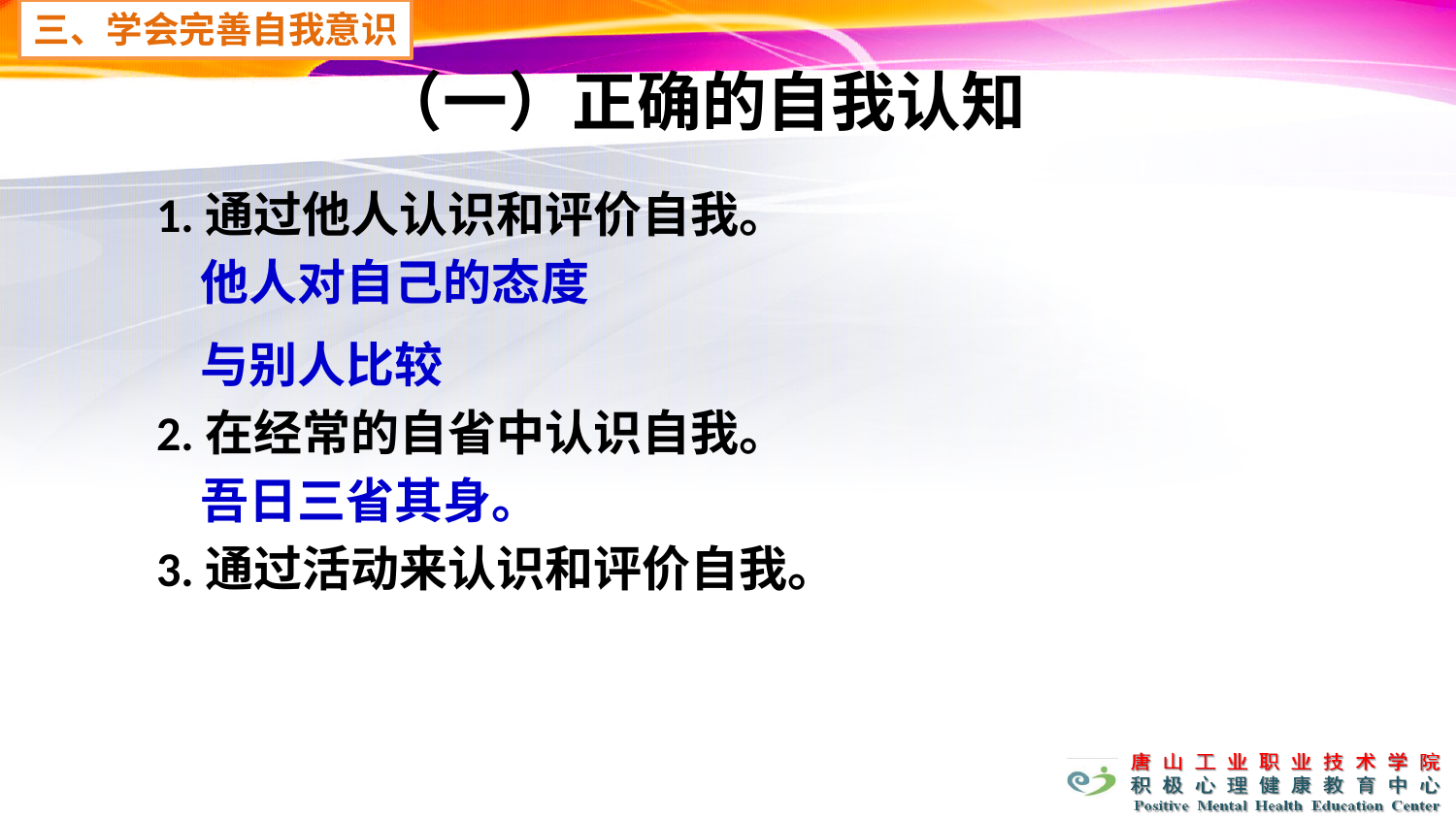

三、学会完善自我意识
# （一）正确的自我认知
1.通过他人认识和评价自我。
   他人对自己的态度
   与别人比较
2.在经常的自省中认识自我。
   吾日三省其身。
3.通过活动来认识和评价自我。